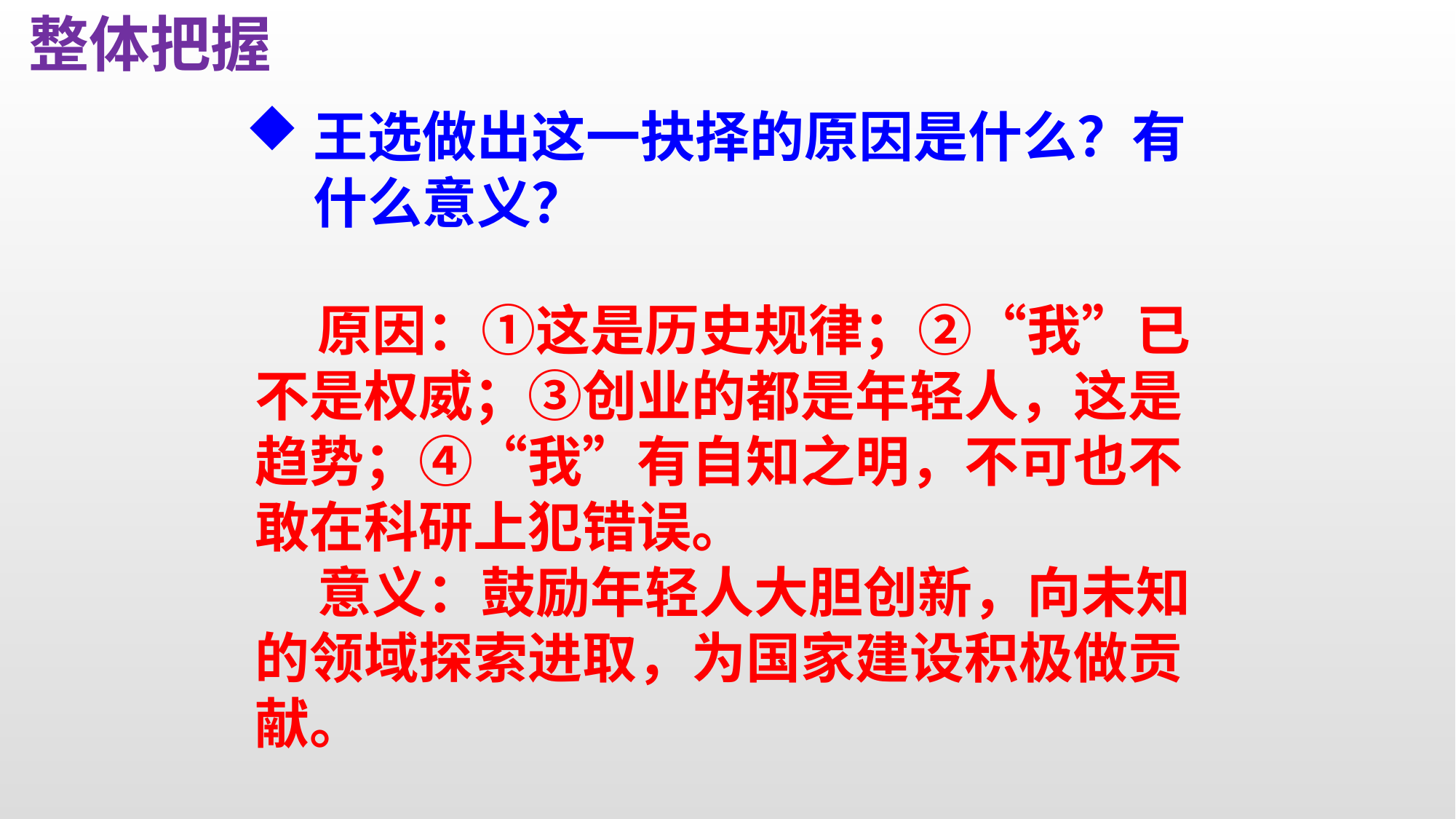

整体把握
王选做出这一抉择的原因是什么？有什么意义？
    原因：①这是历史规律；②“我”已不是权威；③创业的都是年轻人，这是趋势；④“我”有自知之明，不可也不敢在科研上犯错误。
    意义：鼓励年轻人大胆创新，向未知的领域探索进取，为国家建设积极做贡献。